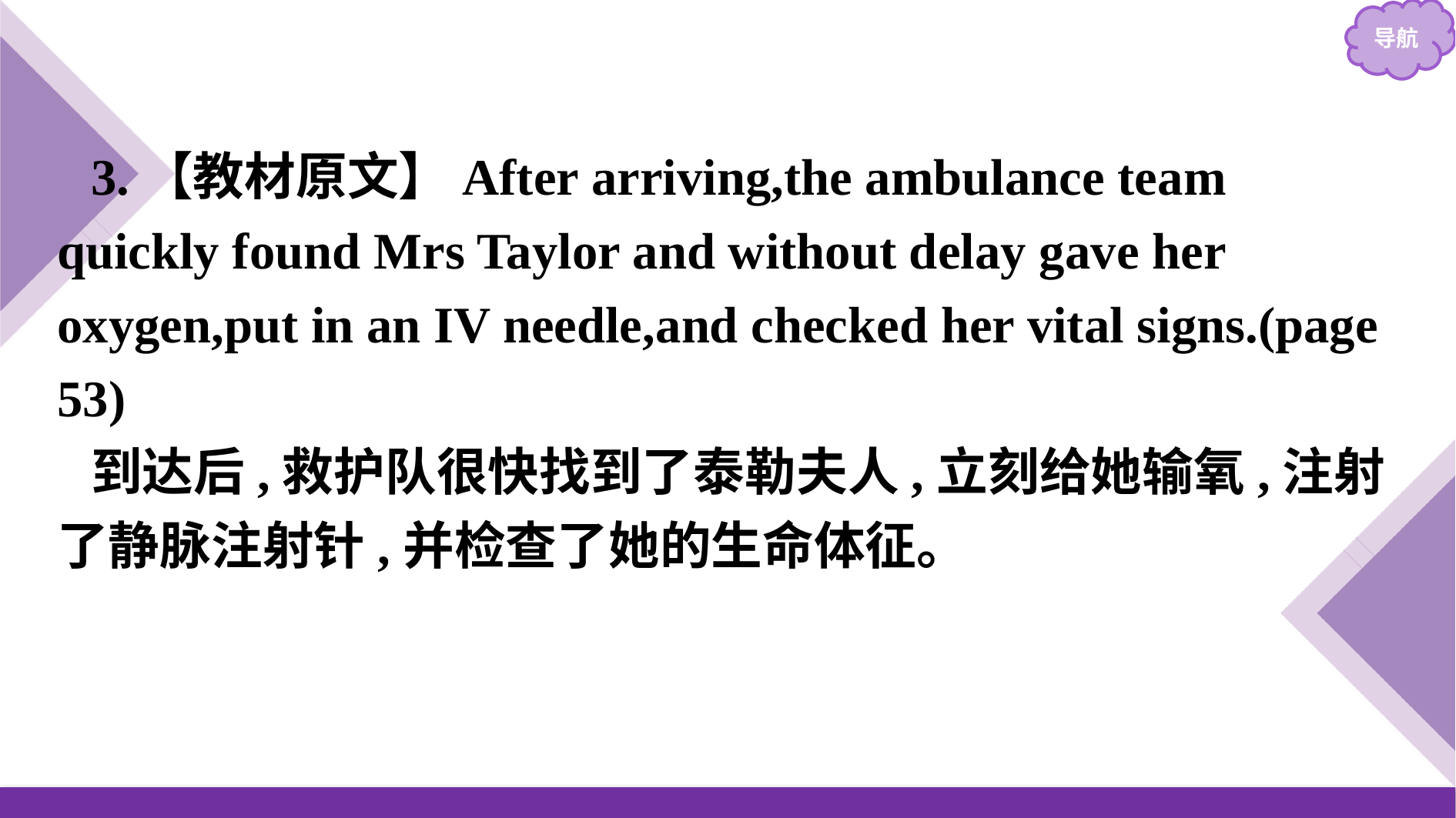

3.【教材原文】After arriving,the ambulance team quickly found Mrs Taylor and without delay gave her oxygen,put in an IV needle,and checked her vital signs.(page 53)
到达后,救护队很快找到了泰勒夫人,立刻给她输氧,注射了静脉注射针,并检查了她的生命体征。